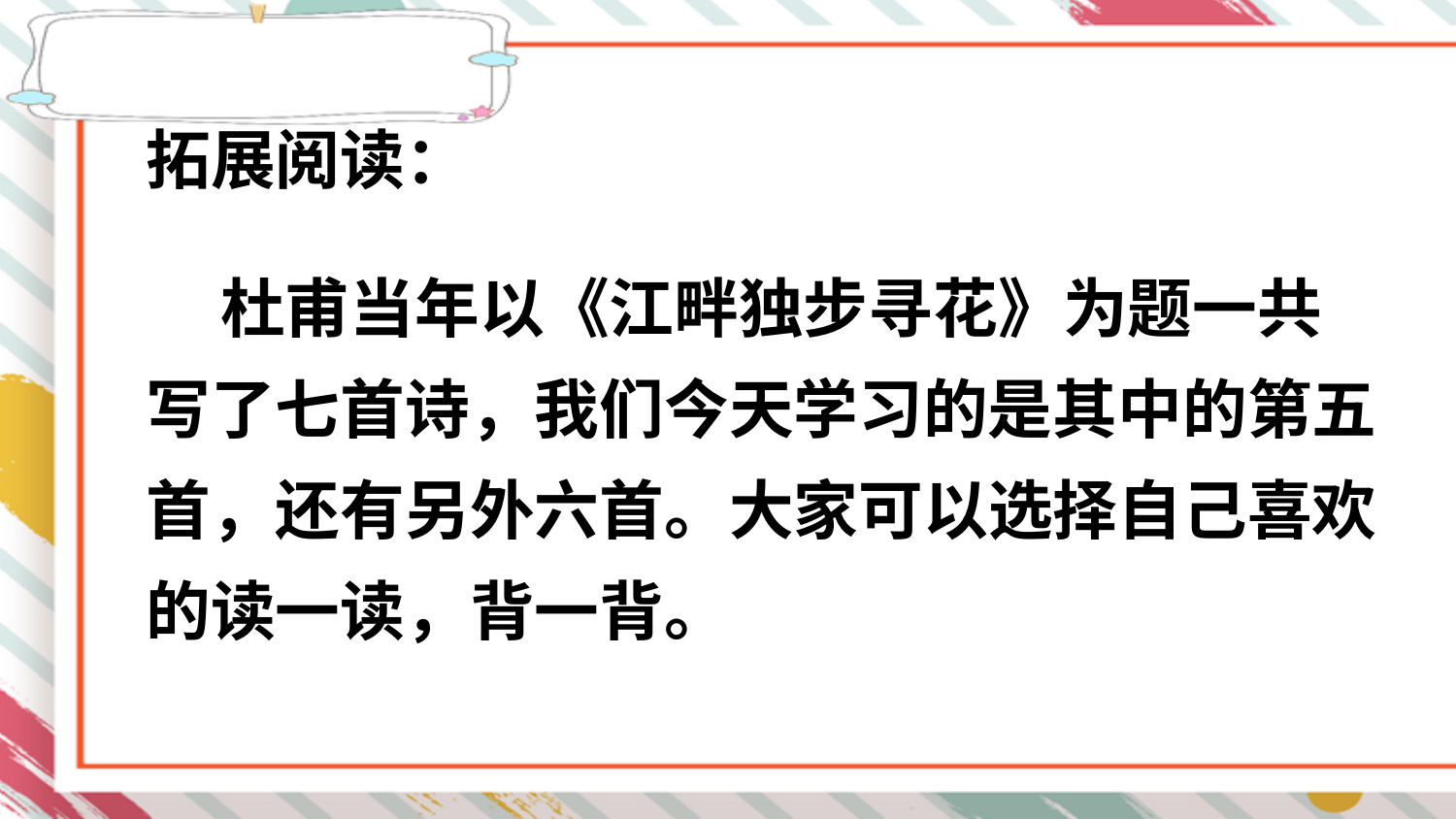

拓展阅读：
    杜甫当年以《江畔独步寻花》为题一共写了七首诗，我们今天学习的是其中的第五首，还有另外六首。大家可以选择自己喜欢的读一读，背一背。